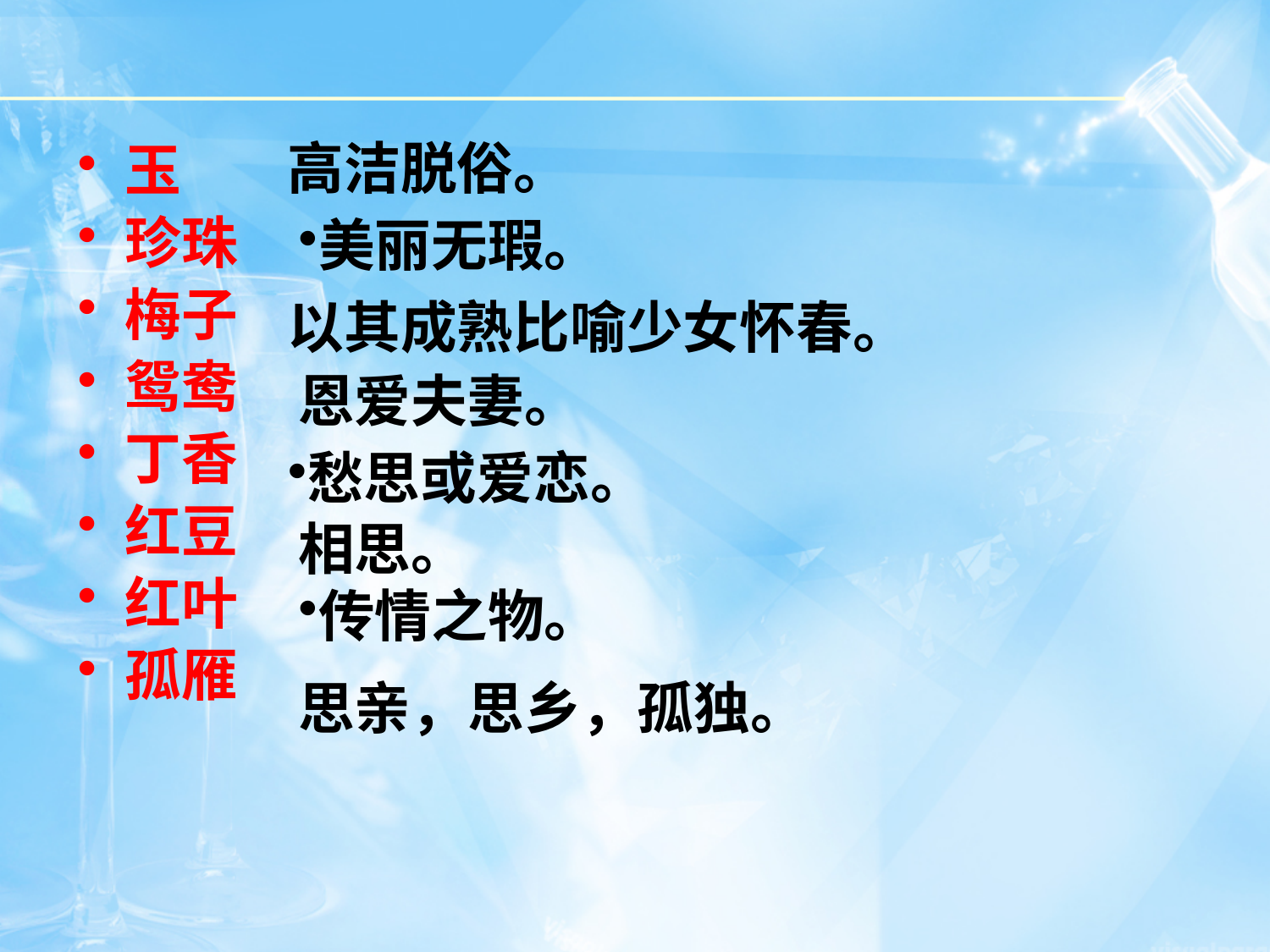

高洁脱俗。
玉
珍珠
梅子
鸳鸯
丁香
红豆
红叶
孤雁

美丽无瑕。
以其成熟比喻少女怀春。
恩爱夫妻。
愁思或爱恋。
相思。
传情之物。
思亲，思乡，孤独。